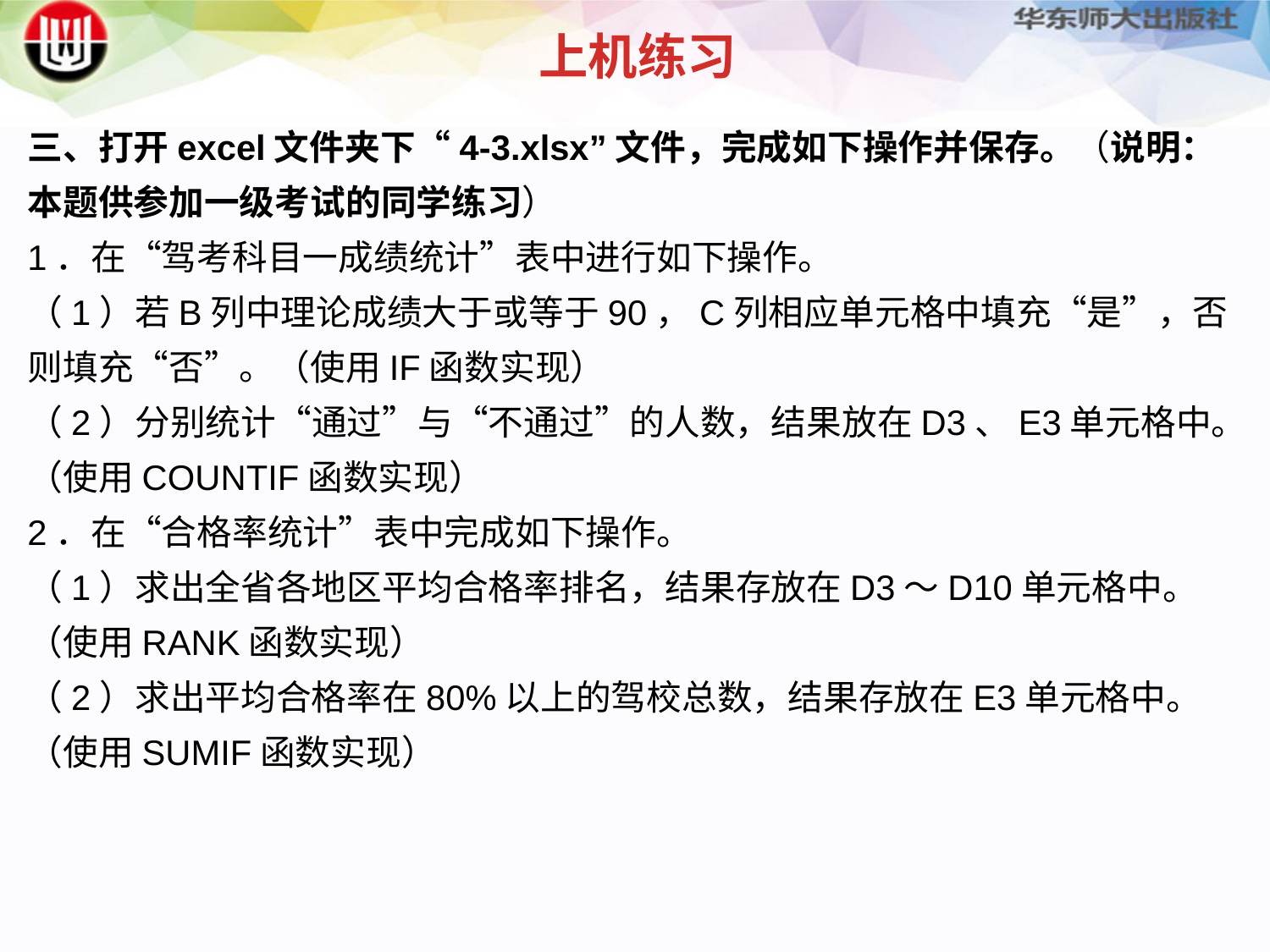

上机练习
三、打开excel文件夹下“4-3.xlsx”文件，完成如下操作并保存。（说明：本题供参加一级考试的同学练习）
1．在“驾考科目一成绩统计”表中进行如下操作。
（1）若B列中理论成绩大于或等于90，C列相应单元格中填充“是”，否则填充“否”。（使用IF函数实现）
（2）分别统计“通过”与“不通过”的人数，结果放在D3、E3单元格中。（使用COUNTIF函数实现）
2．在“合格率统计”表中完成如下操作。
（1）求出全省各地区平均合格率排名，结果存放在D3～D10单元格中。（使用RANK函数实现）
（2）求出平均合格率在80%以上的驾校总数，结果存放在E3单元格中。（使用SUMIF函数实现）